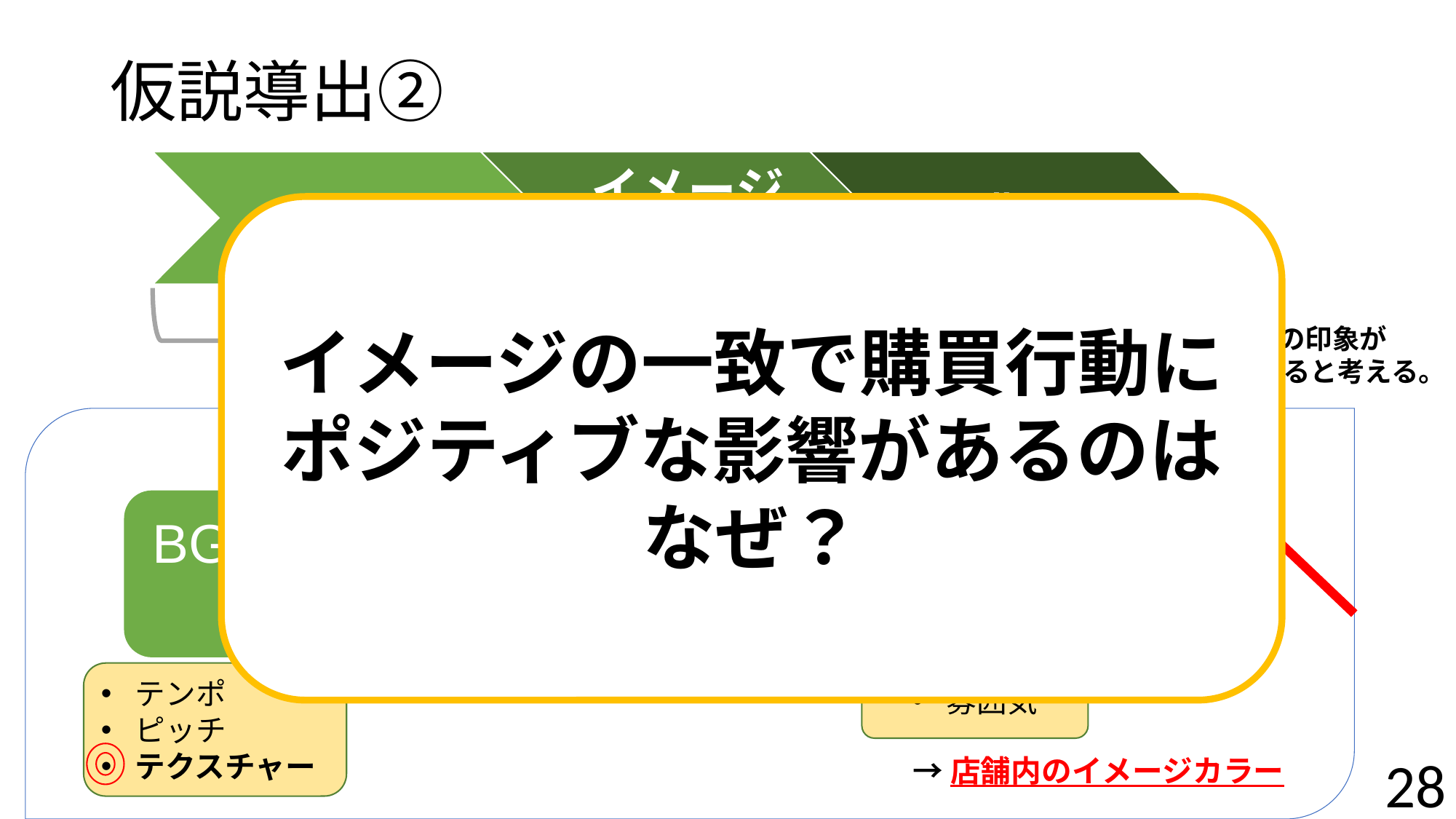

仮説導出②

BGM

イメージの想起

購買
イメージの一致で購買行動にポジティブな影響があるのはなぜ？
BGMの印象と店舗（空間）の印象が
一致することで、購買につながると考える。

BGMのイメージ
店舗のイメージ

テンポ
ピッチ
テクスチャー

雰囲気
→店舗内のイメージカラー
28